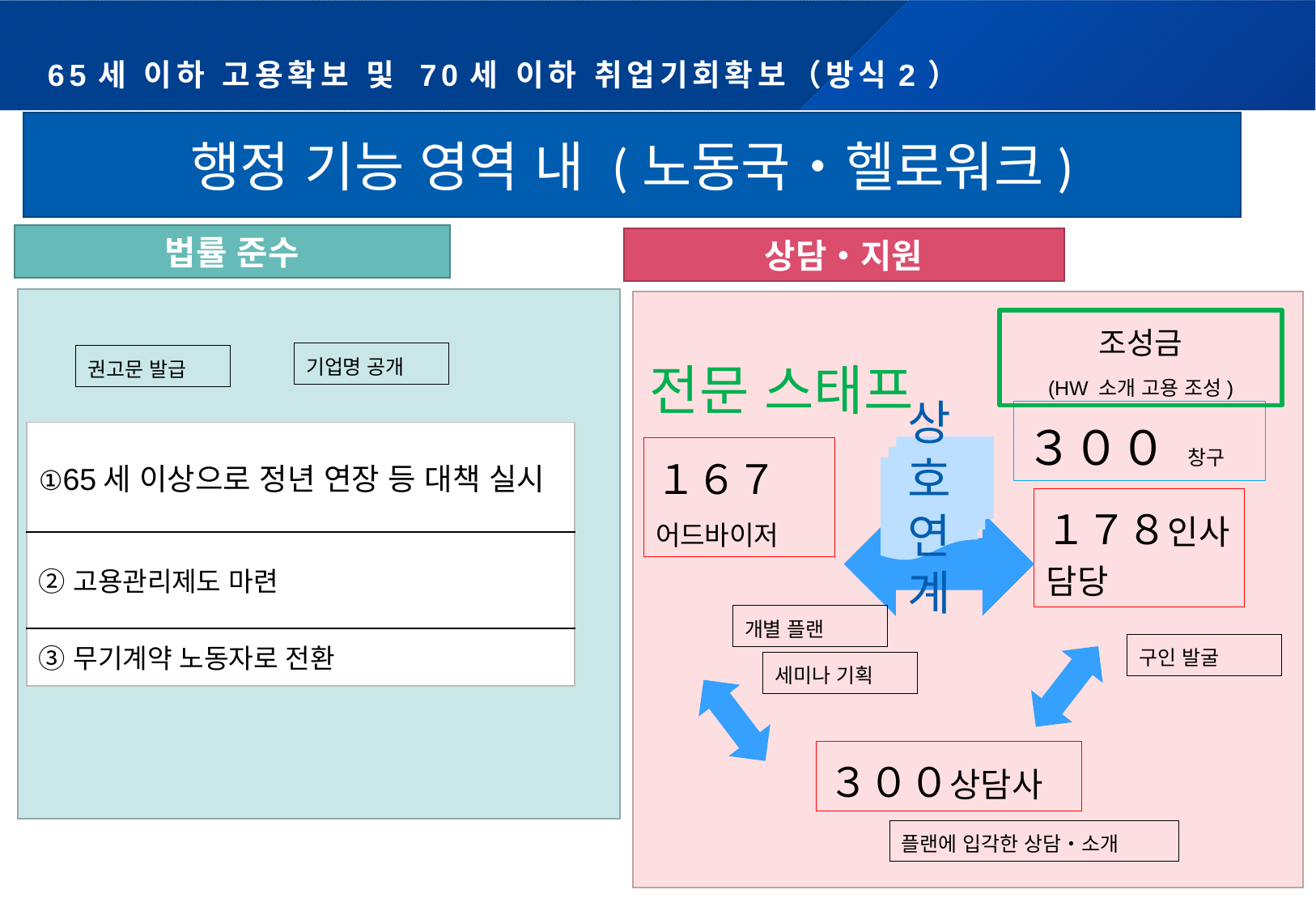

# 65세 이하 고용확보 및 70세 이하 취업기회확보（방식2）
행정 기능 영역 내 (노동국・헬로워크)
법률 준수
상담・지원

조성금
(HW 소개 고용 조성)
전문 스태프
기업명 공개
권고문 발급
３００　창구
| ①65세 이상으로 정년 연장 등 대책 실시 |
| --- |
| ②고용관리제도 마련 |
| ③무기계약 노동자로 전환 |
상호연계
１６７
어드바이저

１７８인사 담당
개별 플랜
구인 발굴

세미나 기획

３００상담사
플랜에 입각한 상담・소개